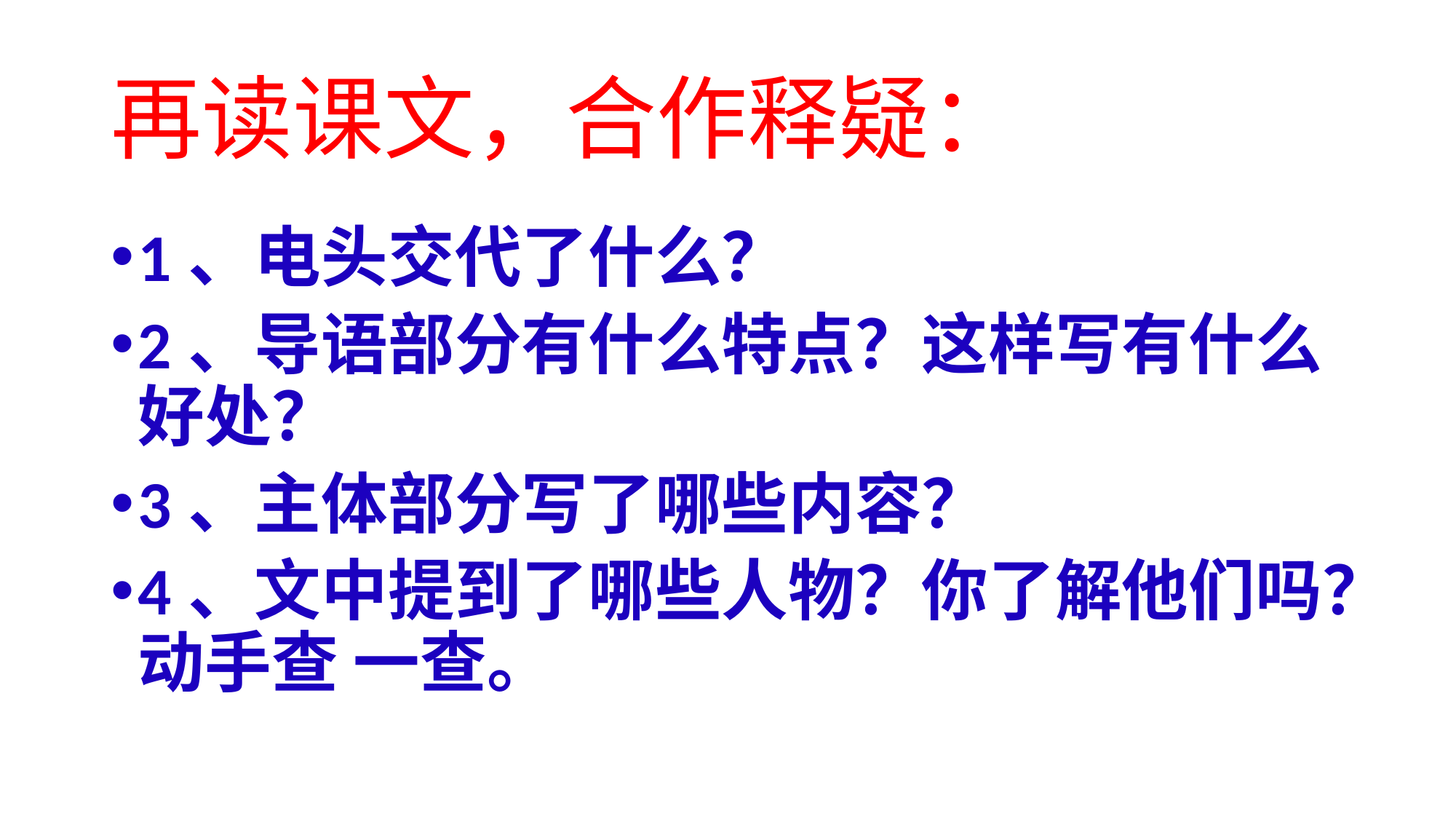

# 再读课文，合作释疑：
1、电头交代了什么？
2、导语部分有什么特点？这样写有什么好处？
3、主体部分写了哪些内容？
4、文中提到了哪些人物？你了解他们吗？动手查 一查。